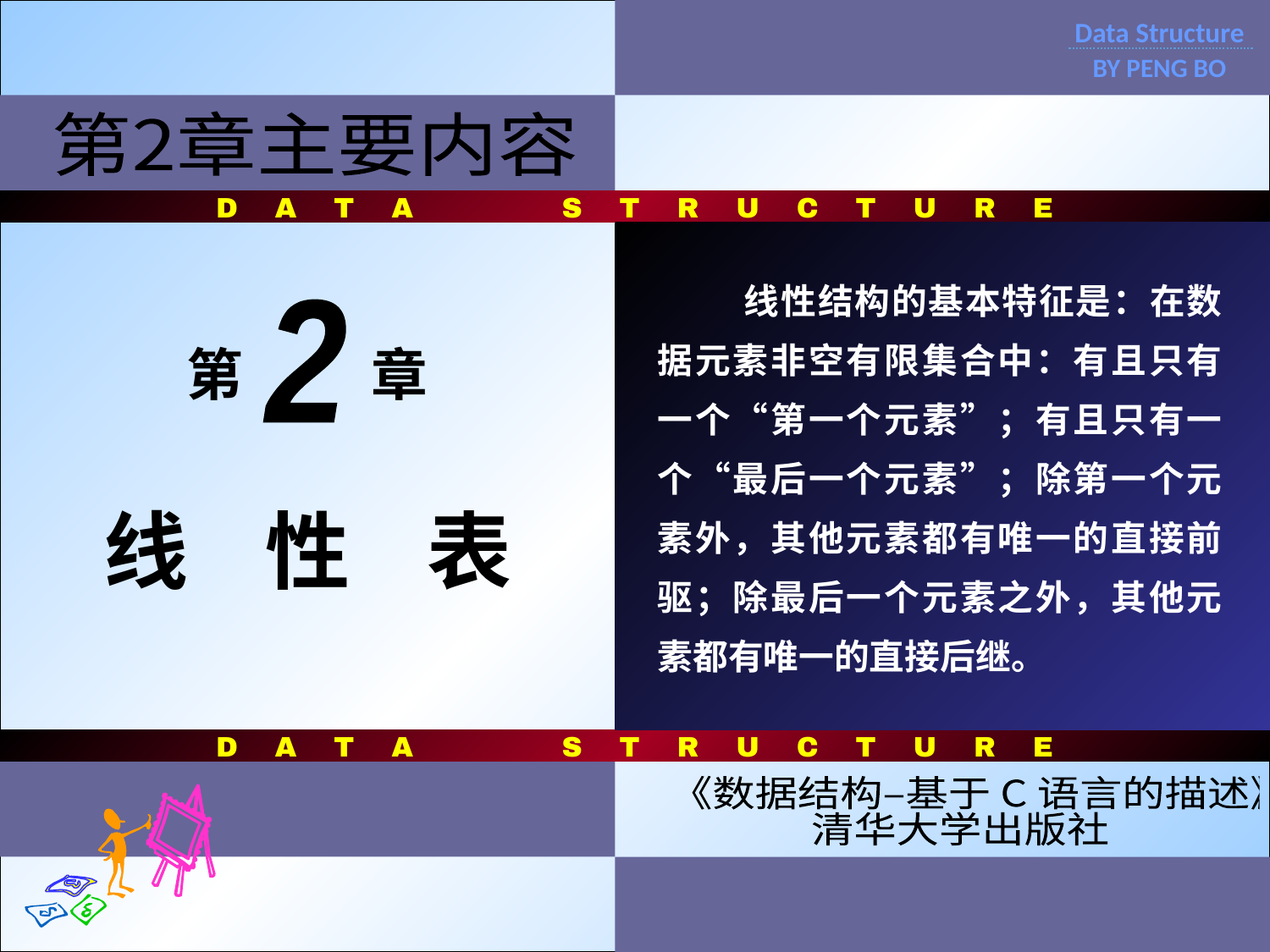

D    A    T    A                S    T    R    U    C    T    U    R    E

D    A    T    A                S    T    R    U    C    T    U    R    E

Data Structure
BY PENG BO
第2章主要内容
        线性结构的基本特征是：在数据元素非空有限集合中：有且只有一个“第一个元素”；有且只有一个“最后一个元素”；除第一个元素外，其他元素都有唯一的直接前驱；除最后一个元素之外，其他元素都有唯一的直接后继。
2
第          章
线    性    表
《数据结构–基于 C 语言的描述》
清华大学出版社